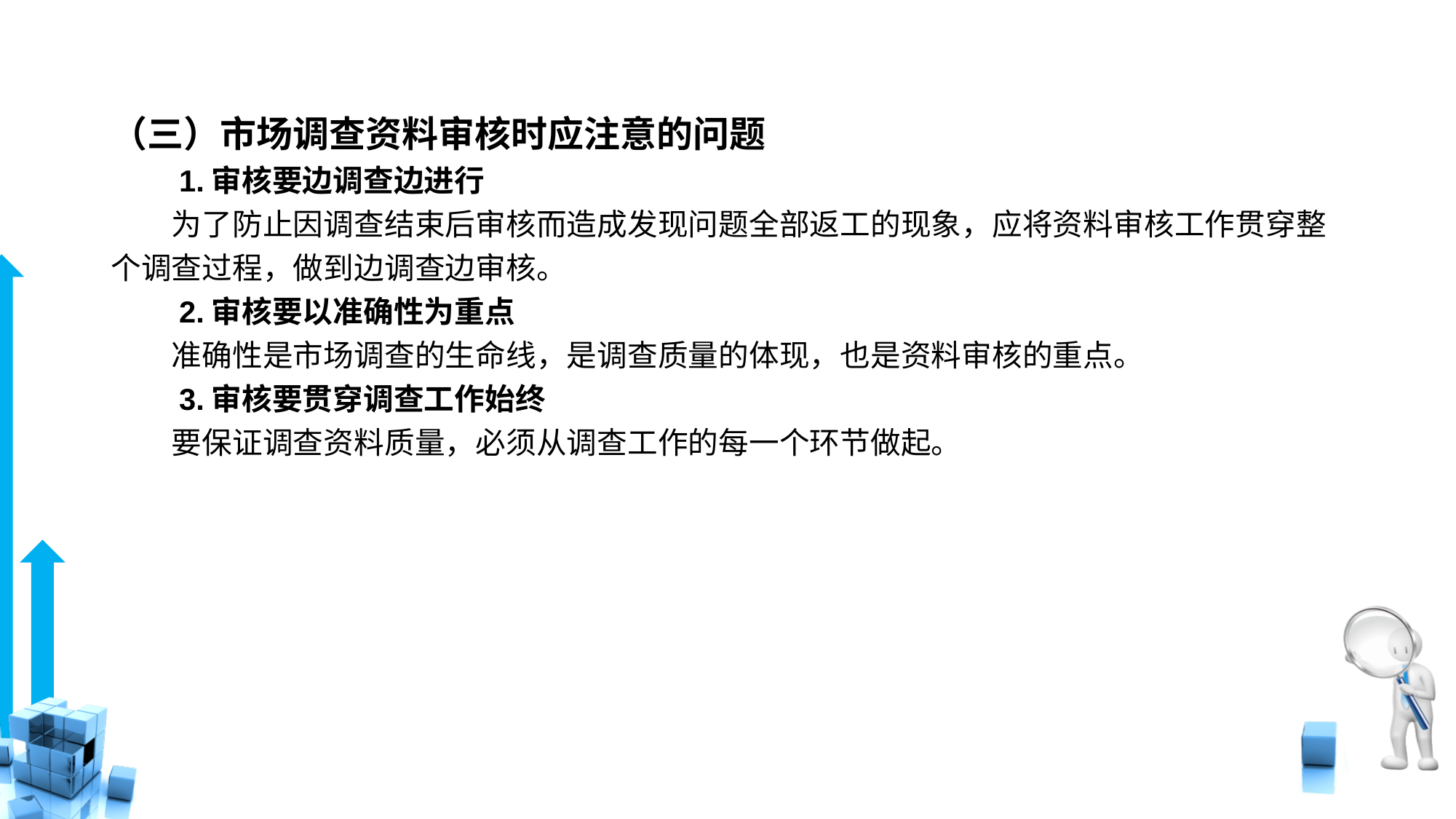

# （三）市场调查资料审核时应注意的问题
　　1.审核要边调查边进行
　　为了防止因调查结束后审核而造成发现问题全部返工的现象，应将资料审核工作贯穿整个调查过程，做到边调查边审核。
　　2.审核要以准确性为重点
　　准确性是市场调查的生命线，是调查质量的体现，也是资料审核的重点。
　　3.审核要贯穿调查工作始终
　　要保证调查资料质量，必须从调查工作的每一个环节做起。